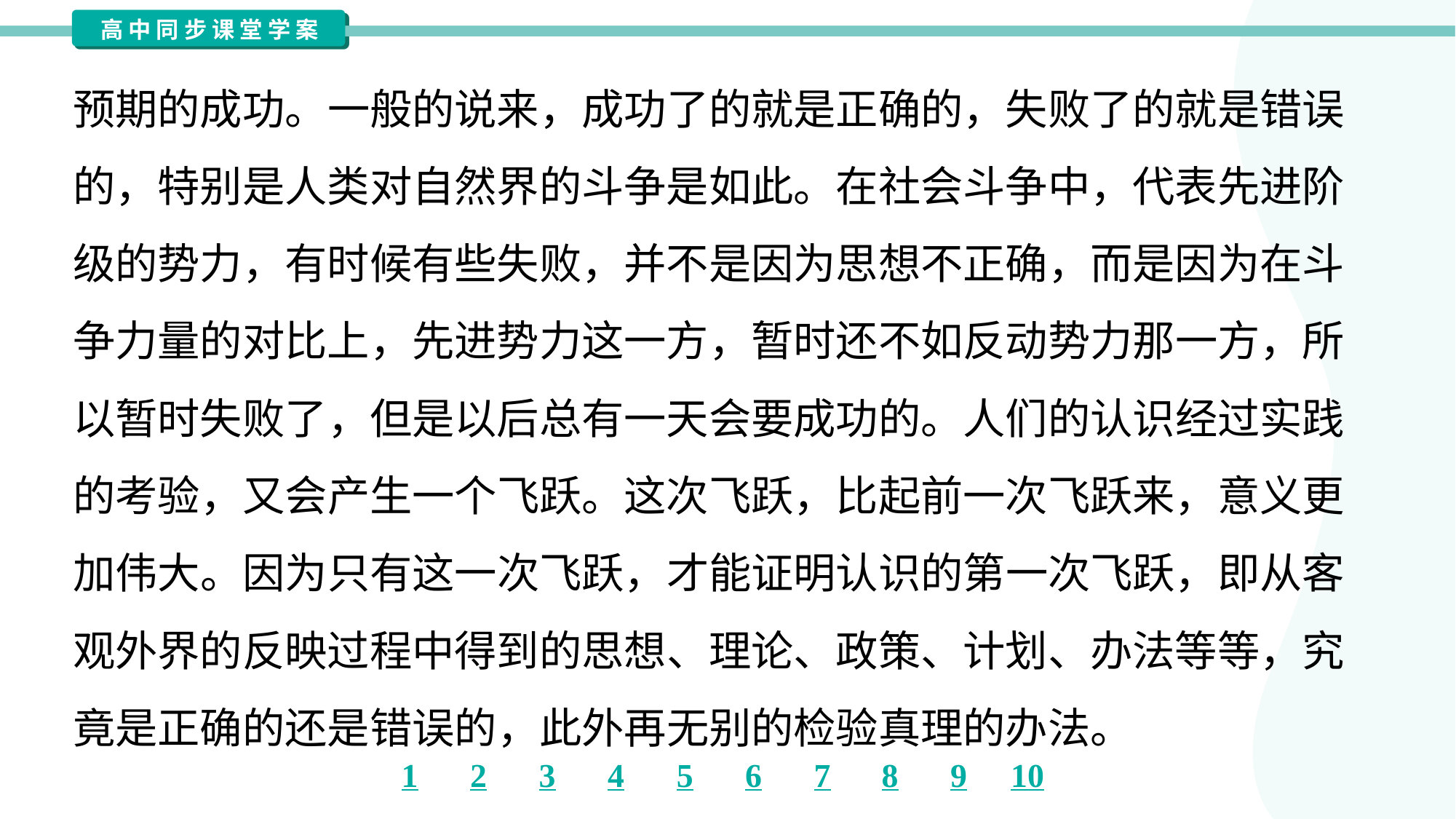

预期的成功。一般的说来，成功了的就是正确的，失败了的就是错误
的，特别是人类对自然界的斗争是如此。在社会斗争中，代表先进阶
级的势力，有时候有些失败，并不是因为思想不正确，而是因为在斗
争力量的对比上，先进势力这一方，暂时还不如反动势力那一方，所
以暂时失败了，但是以后总有一天会要成功的。人们的认识经过实践
的考验，又会产生一个飞跃。这次飞跃，比起前一次飞跃来，意义更
加伟大。因为只有这一次飞跃，才能证明认识的第一次飞跃，即从客
观外界的反映过程中得到的思想、理论、政策、计划、办法等等，究
竟是正确的还是错误的，此外再无别的检验真理的办法。